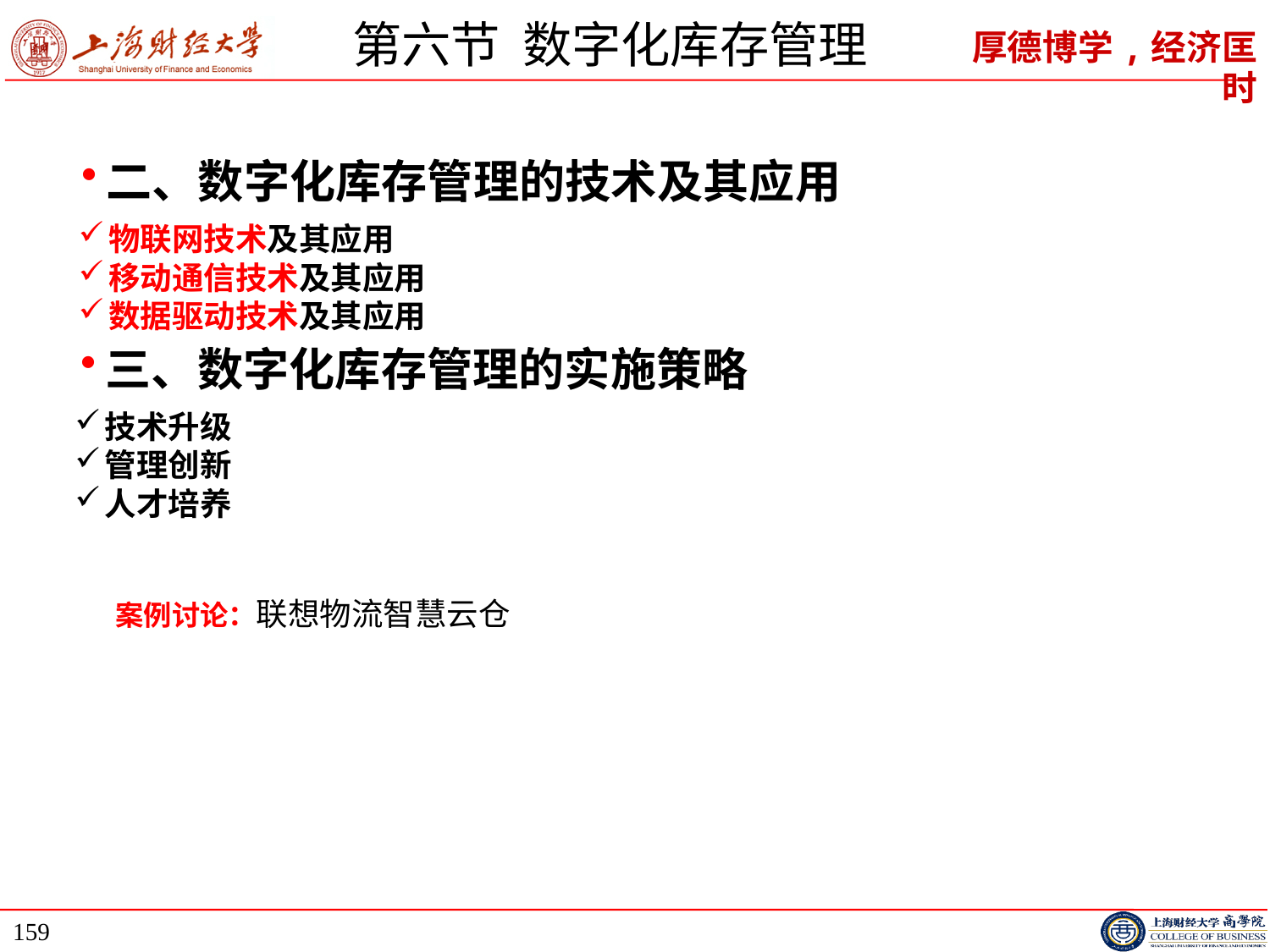

# 第六节  数字化库存管理
二、数字化库存管理的技术及其应用
物联网技术及其应用
移动通信技术及其应用
数据驱动技术及其应用

三、数字化库存管理的实施策略
技术升级
管理创新
人才培养
案例讨论：联想物流智慧云仓
159